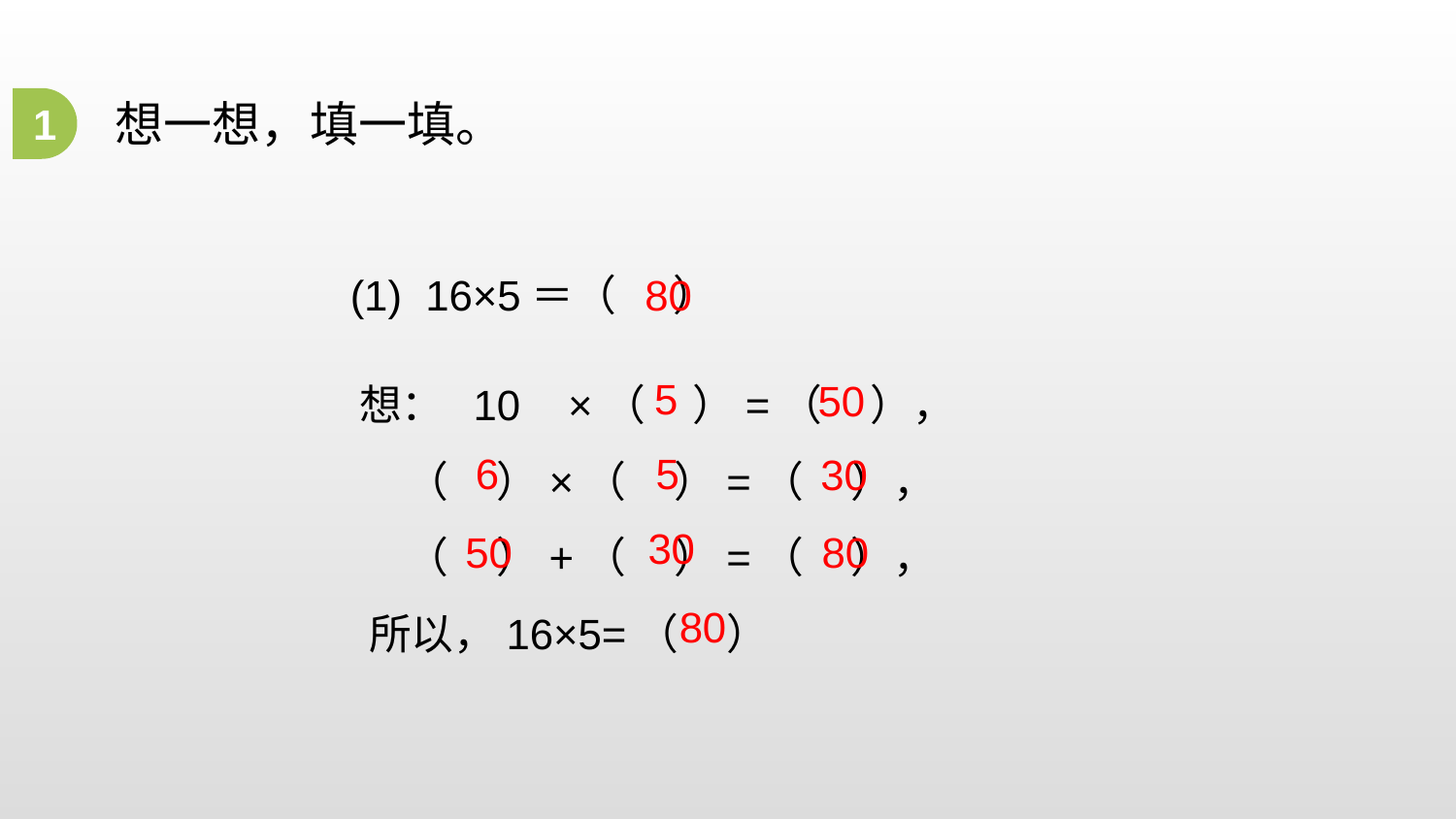

1
想一想，填一填。
  (1)  16×5＝（      ）
80
  想：  10    ×（     ）=（     ），
       （     ）×（     ）=（     ），
       （     ）+（     ）=（     ），
   所以，16×5=（     ）
5
50
5
6
30
30
80
50
80